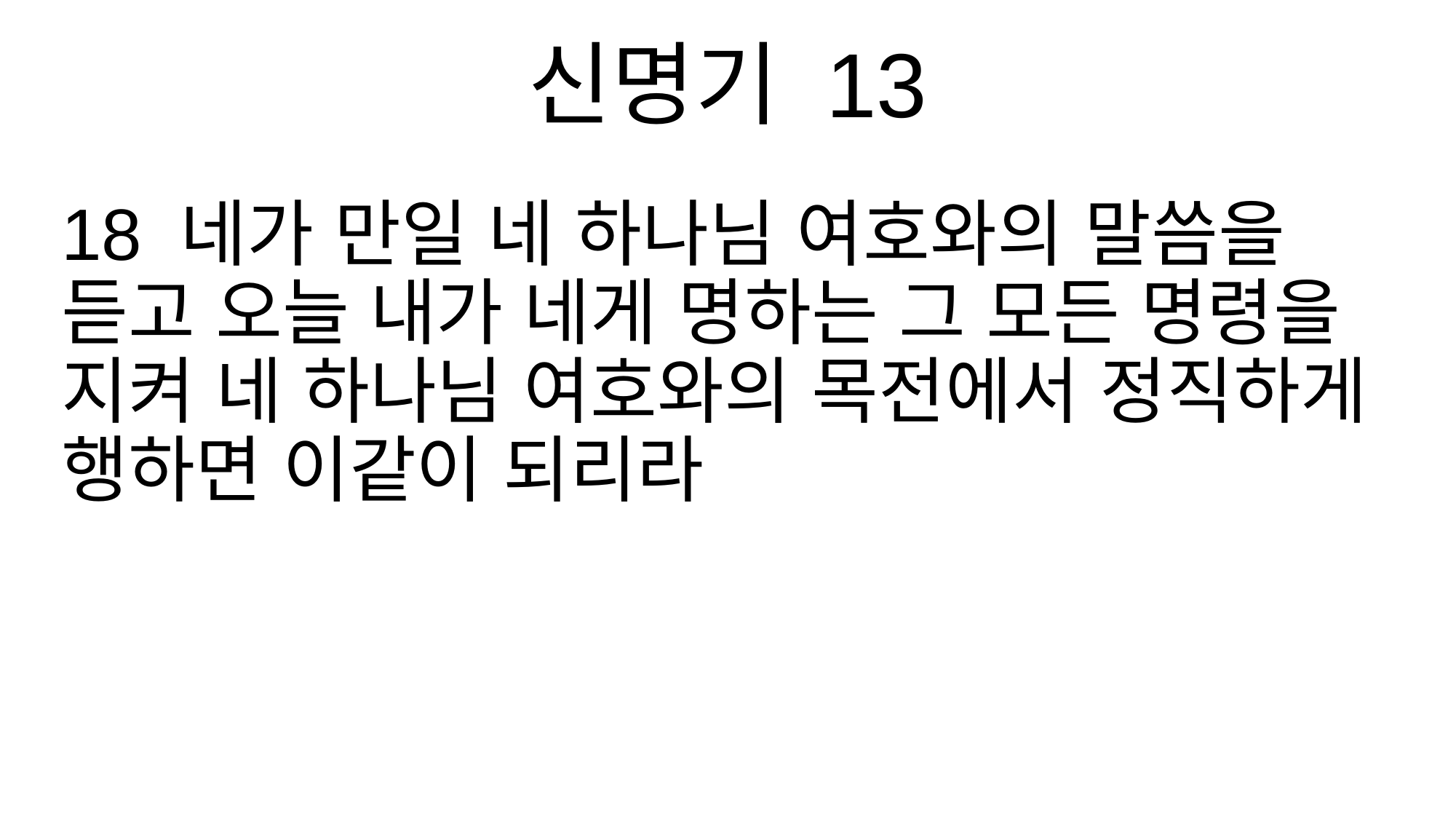

신명기 13
18 네가 만일 네 하나님 여호와의 말씀을 듣고 오늘 내가 네게 명하는 그 모든 명령을 지켜 네 하나님 여호와의 목전에서 정직하게 행하면 이같이 되리라